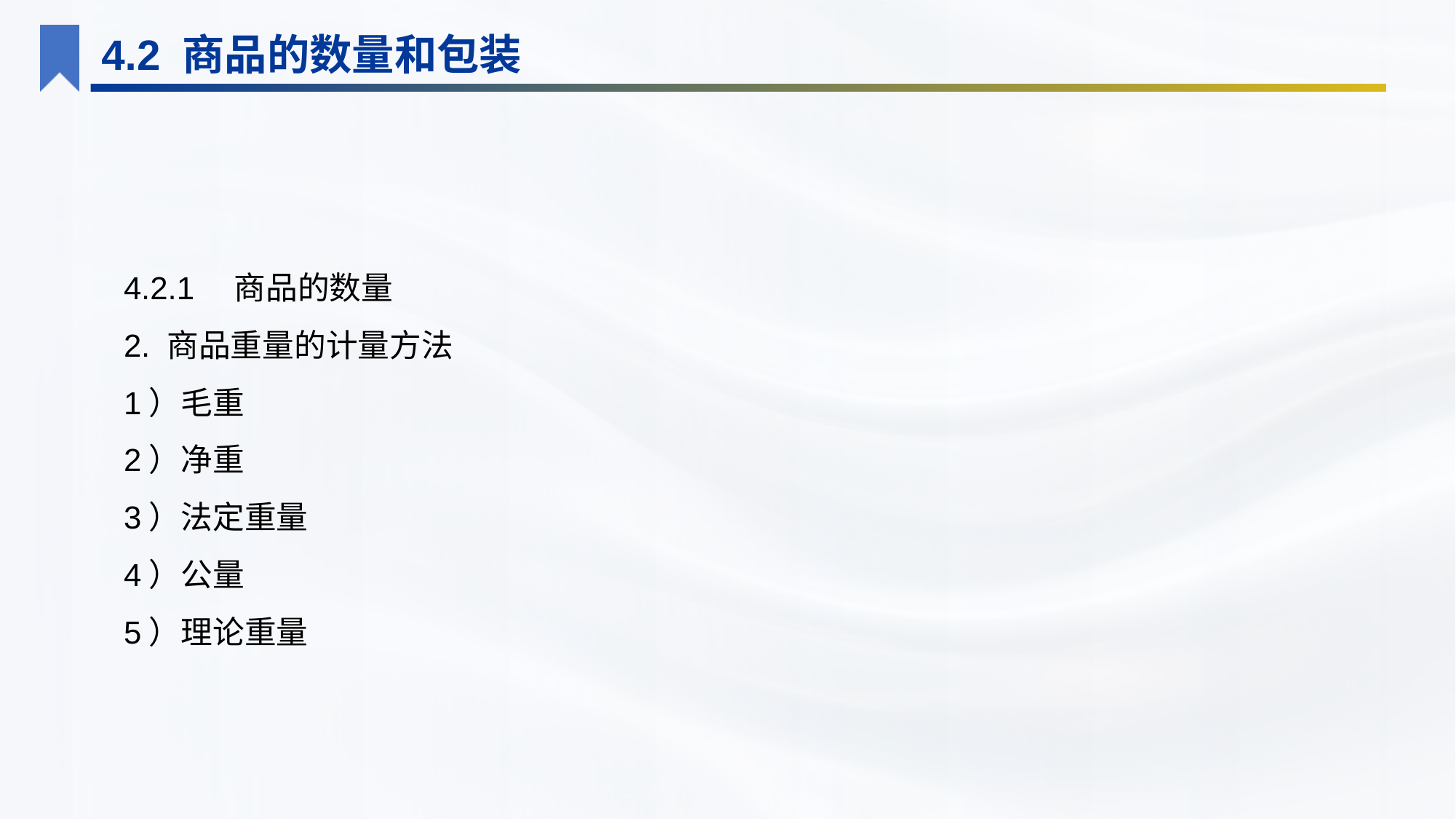

4.2 商品的数量和包装
4.2.1　商品的数量
2. 商品重量的计量方法
1）毛重
2）净重
3）法定重量
4）公量
5）理论重量